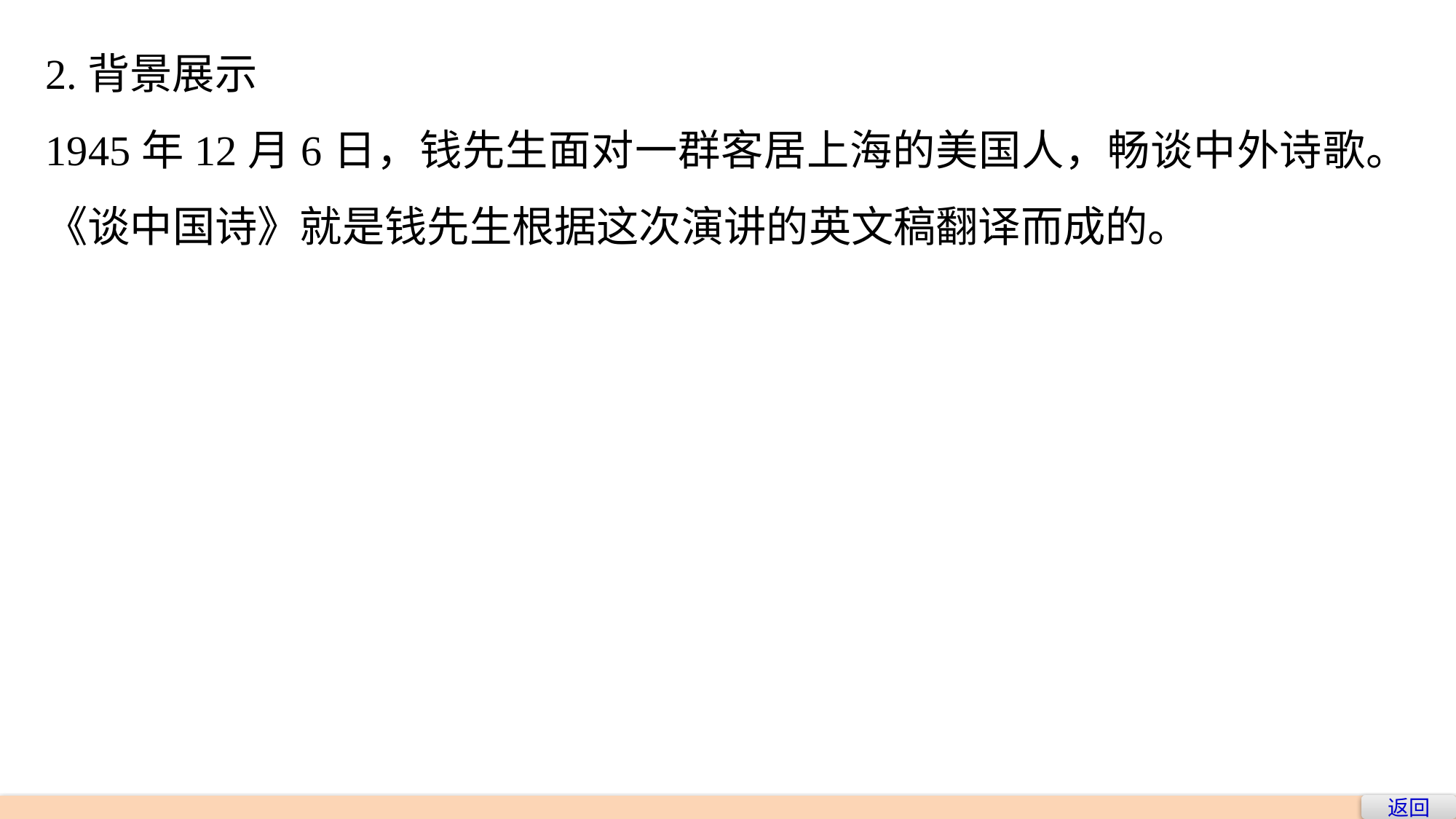

2.背景展示
1945年12月6日，钱先生面对一群客居上海的美国人，畅谈中外诗歌。《谈中国诗》就是钱先生根据这次演讲的英文稿翻译而成的。
返回